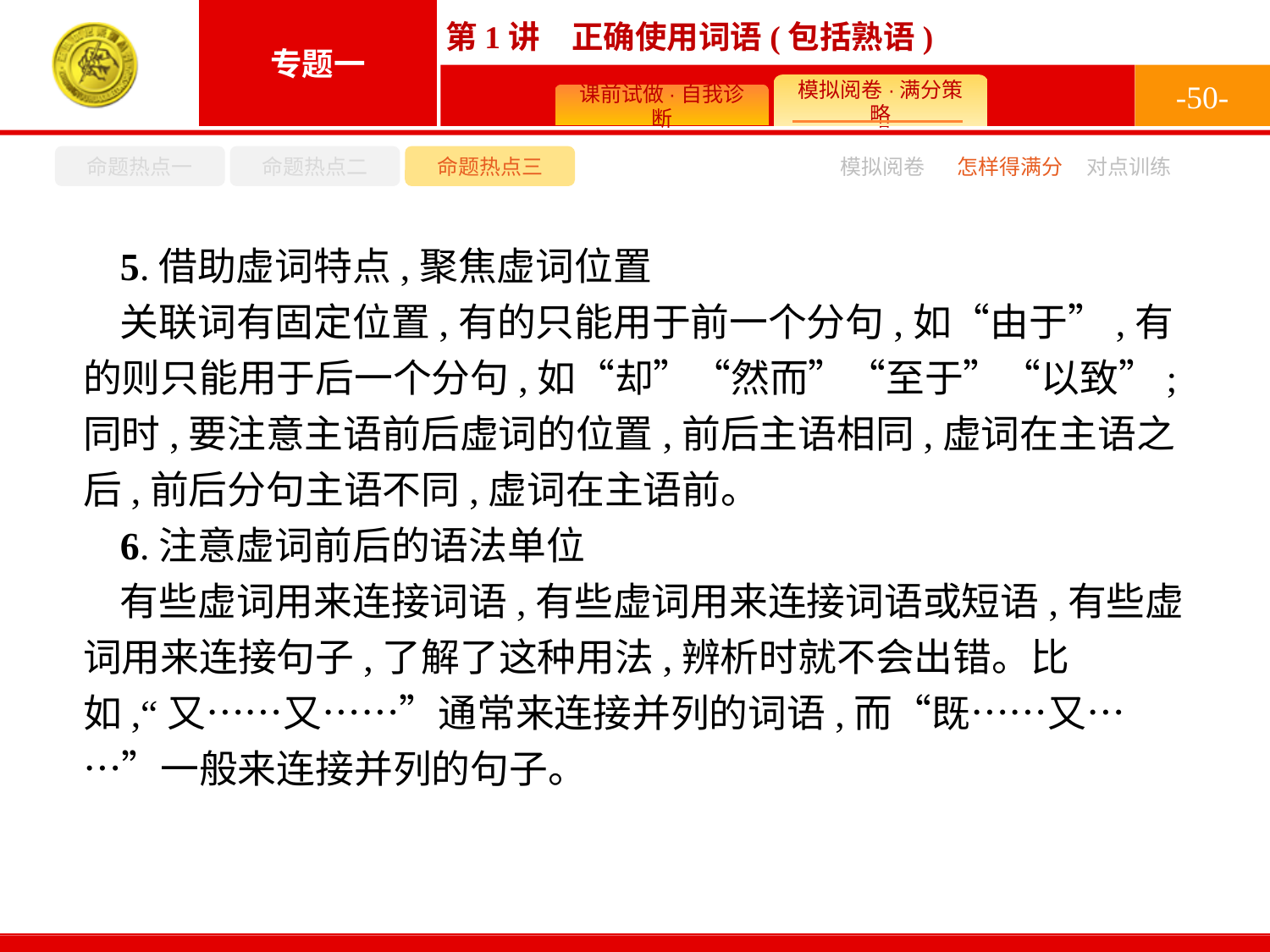

-50-
命题热点一
命题热点二
命题热点三
模拟阅卷
怎样得满分
对点训练
5.借助虚词特点,聚焦虚词位置
关联词有固定位置,有的只能用于前一个分句,如“由于”,有的则只能用于后一个分句,如“却”“然而”“至于”“以致”;同时,要注意主语前后虚词的位置,前后主语相同,虚词在主语之后,前后分句主语不同,虚词在主语前。
6.注意虚词前后的语法单位
有些虚词用来连接词语,有些虚词用来连接词语或短语,有些虚词用来连接句子,了解了这种用法,辨析时就不会出错。比如,“又……又……”通常来连接并列的词语,而“既……又……”一般来连接并列的句子。